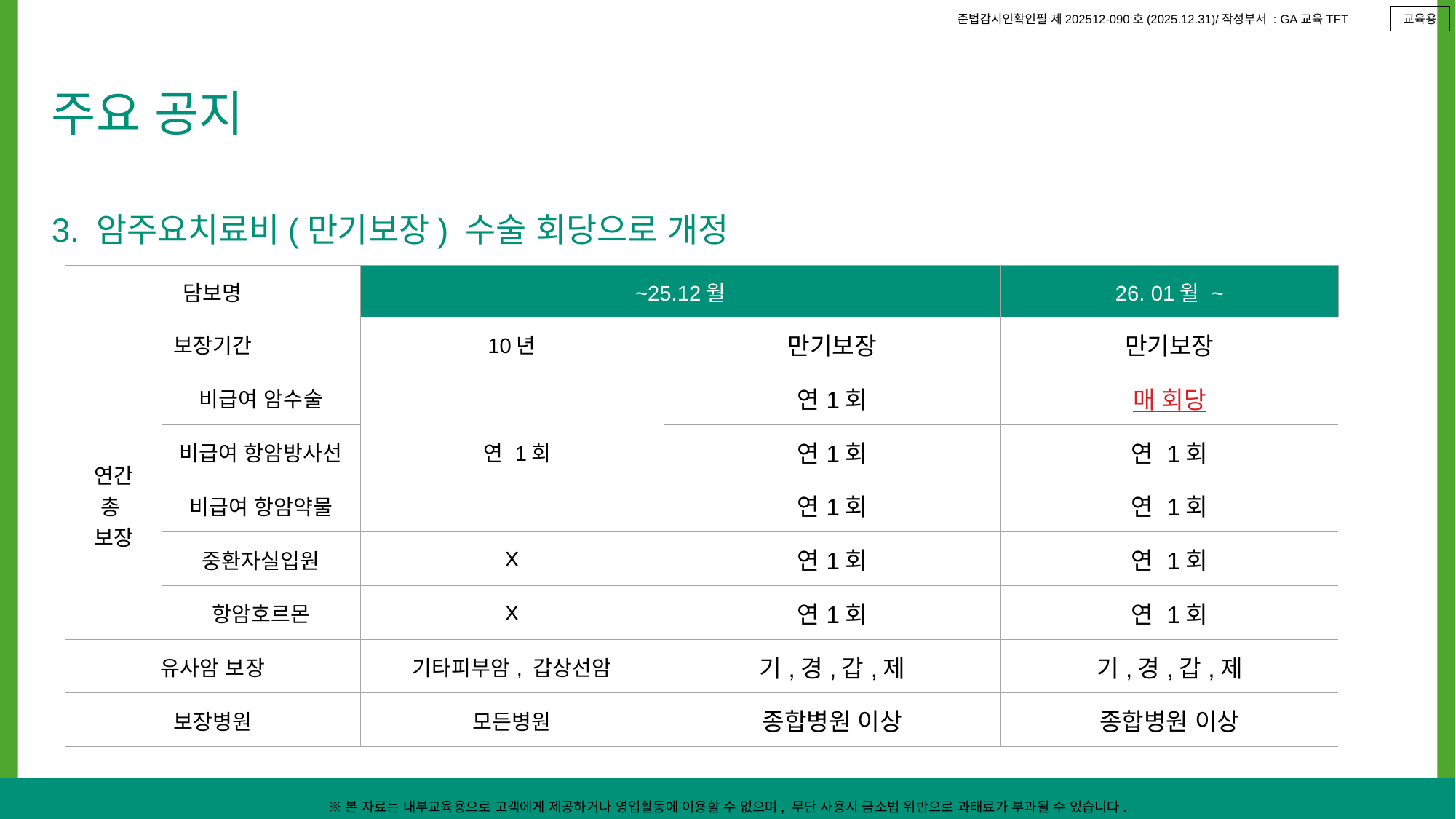

교육용
주요 공지
3. 암주요치료비(만기보장) 수술 회당으로 개정
| 담보명 |  | ~25.12월 |  | 26. 01월 ~ |
| --- | --- | --- | --- | --- |
| 보장기간 |  | 10년 | 만기보장 | 만기보장 |
| 연간 총 보장 | 비급여 암수술 | 연 1회 | 연1회 | 매 회당 |
|  | 비급여 항암방사선 |  | 연1회 | 연 1회 |
|  | 비급여 항암약물 |  | 연1회 | 연 1회 |
|  | 중환자실입원 | X | 연1회 | 연 1회 |
|  | 항암호르몬 | X | 연1회 | 연 1회 |
| 유사암 보장 |  | 기타피부암, 갑상선암 | 기,경,갑,제 | 기,경,갑,제 |
| 보장병원 |  | 모든병원 | 종합병원 이상 | 종합병원 이상 |

※본 자료는 내부교육용으로 고객에게 제공하거나 영업활동에 이용할 수 없으며, 무단 사용시 금소법 위반으로 과태료가 부과될 수 있습니다.